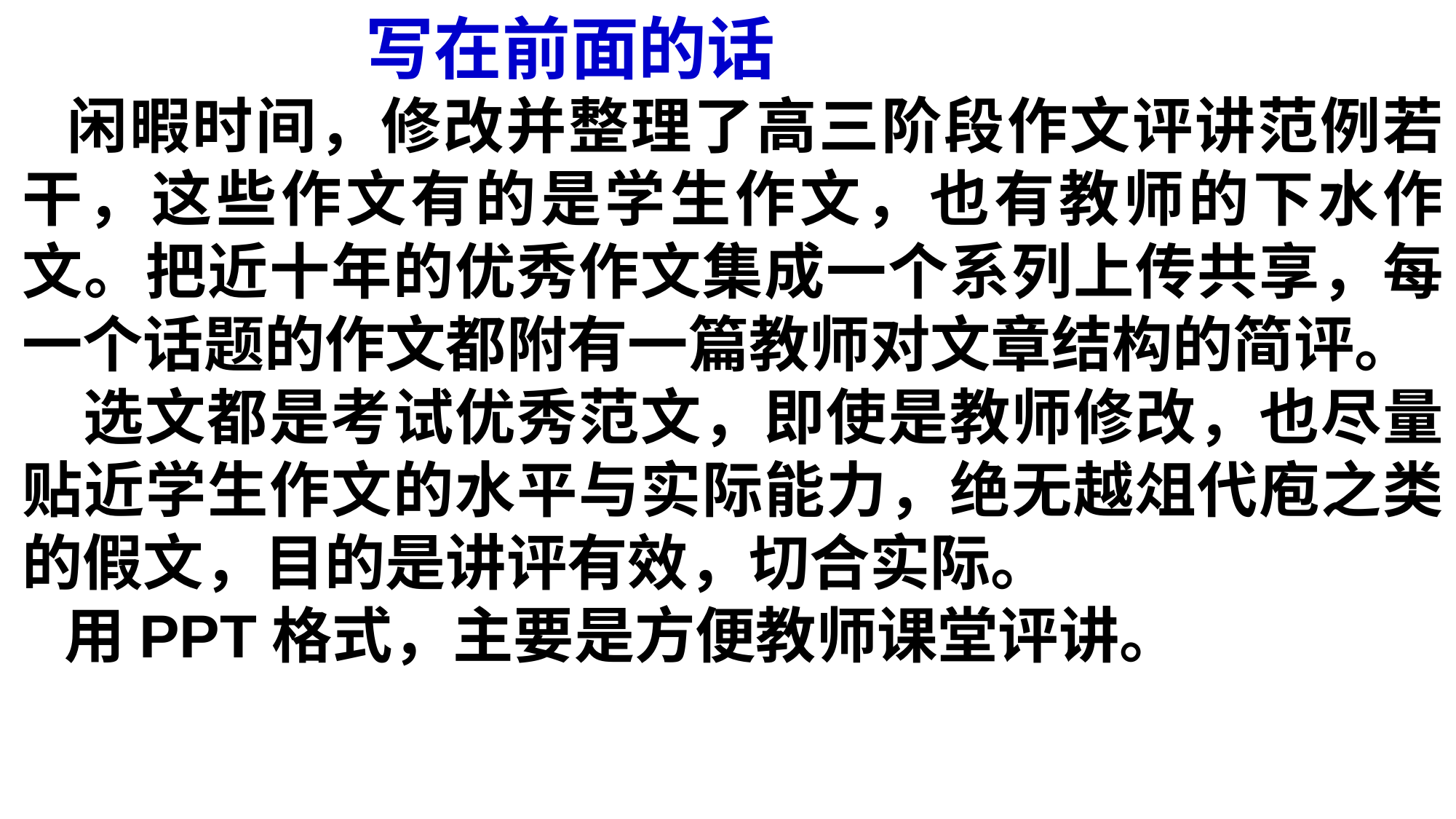

写在前面的话
  闲暇时间，修改并整理了高三阶段作文评讲范例若干，这些作文有的是学生作文，也有教师的下水作文。把近十年的优秀作文集成一个系列上传共享，每一个话题的作文都附有一篇教师对文章结构的简评。
   选文都是考试优秀范文，即使是教师修改，也尽量贴近学生作文的水平与实际能力，绝无越俎代庖之类的假文，目的是讲评有效，切合实际。
  用PPT格式，主要是方便教师课堂评讲。